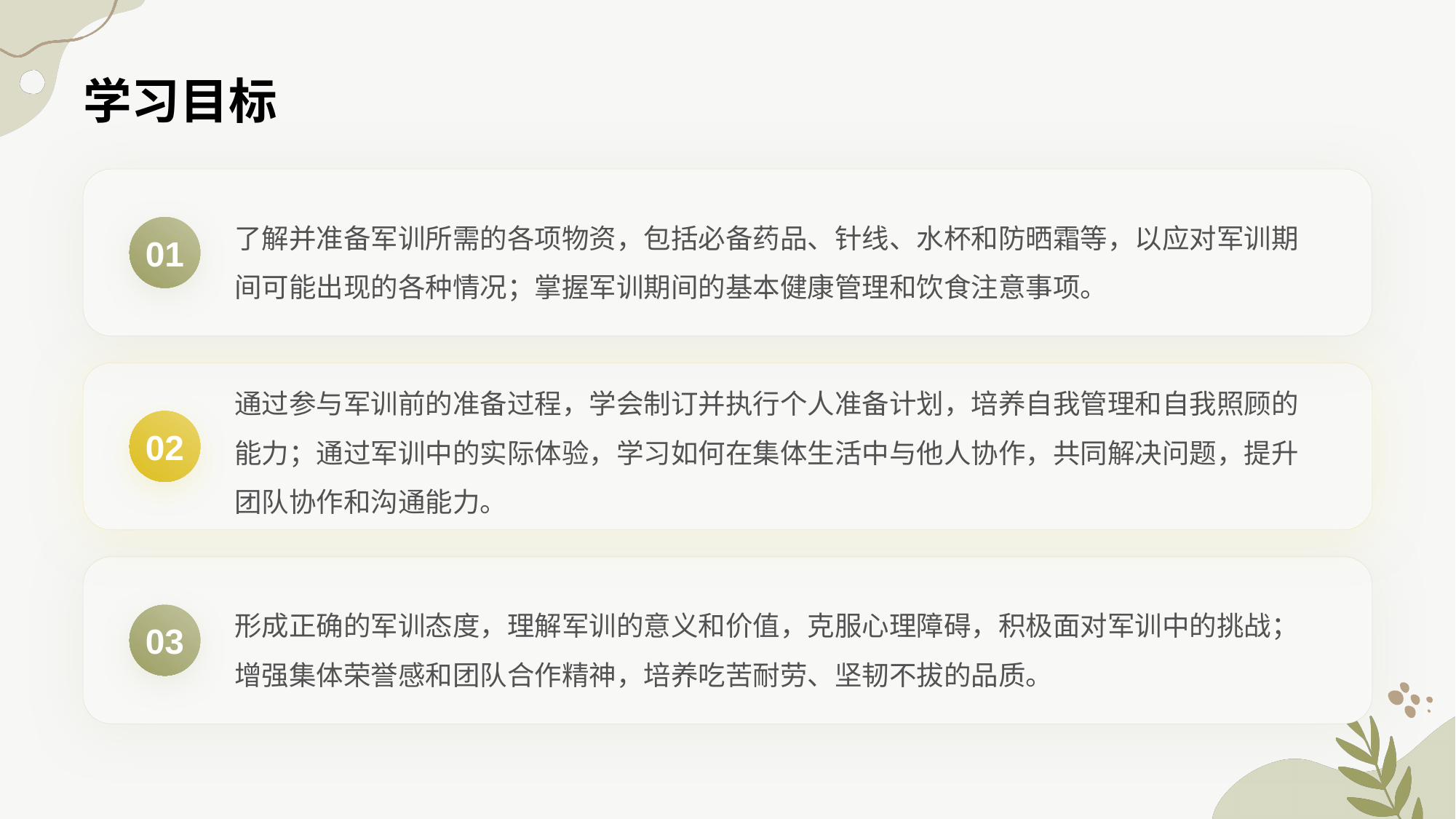

学习目标

了解并准备军训所需的各项物资，包括必备药品、针线、水杯和防晒霜等，以应对军训期间可能出现的各种情况；掌握军训期间的基本健康管理和饮食注意事项。
01
通过参与军训前的准备过程，学会制订并执行个人准备计划，培养自我管理和自我照顾的能力；通过军训中的实际体验，学习如何在集体生活中与他人协作，共同解决问题，提升团队协作和沟通能力。

02
形成正确的军训态度，理解军训的意义和价值，克服心理障碍，积极面对军训中的挑战；增强集体荣誉感和团队合作精神，培养吃苦耐劳、坚韧不拔的品质。

03